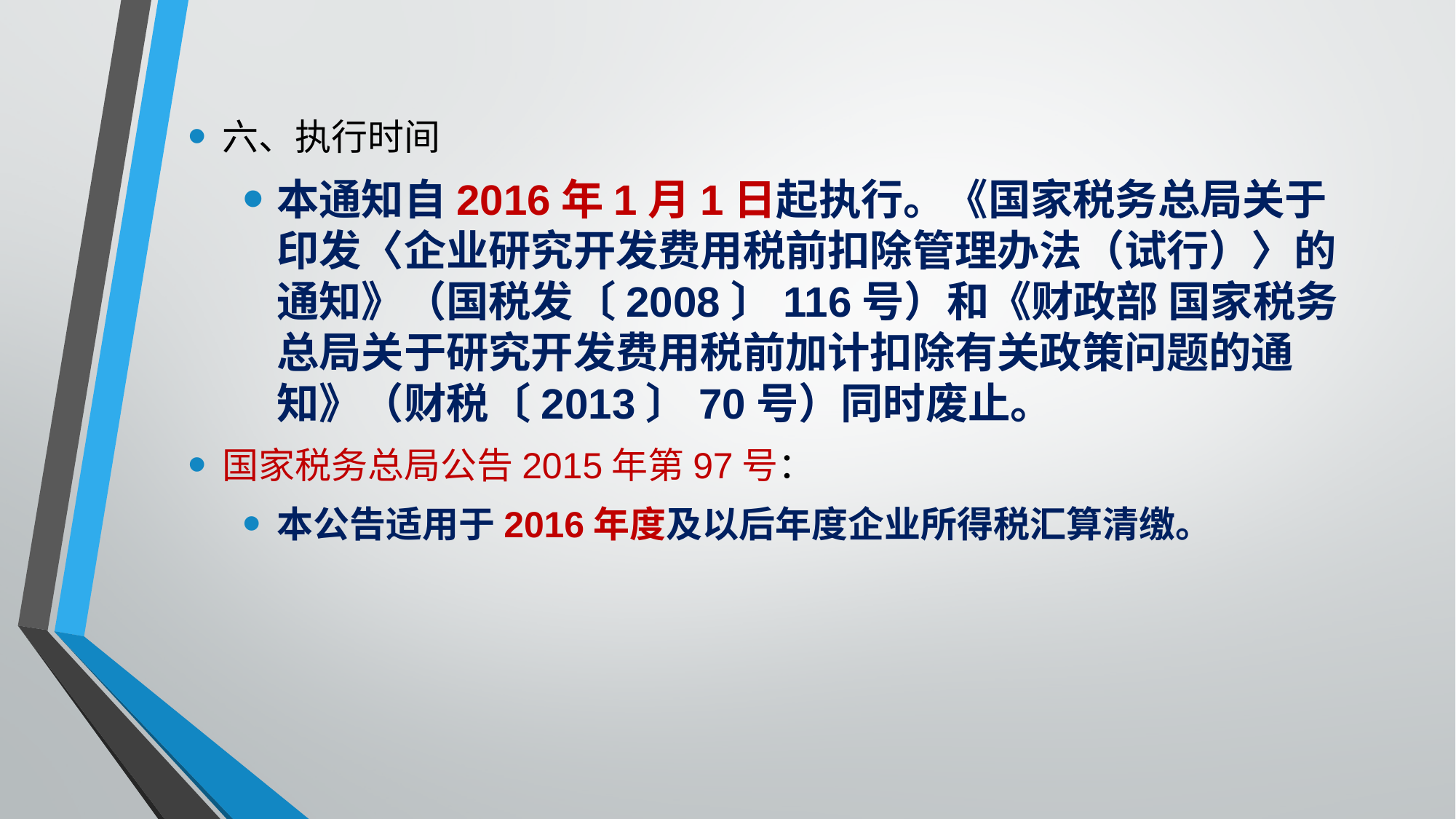

六、执行时间
本通知自2016年1月1日起执行。《国家税务总局关于印发〈企业研究开发费用税前扣除管理办法（试行）〉的通知》（国税发〔2008〕116号）和《财政部 国家税务总局关于研究开发费用税前加计扣除有关政策问题的通知》（财税〔2013〕70号）同时废止。
国家税务总局公告2015年第97号：
本公告适用于2016年度及以后年度企业所得税汇算清缴。